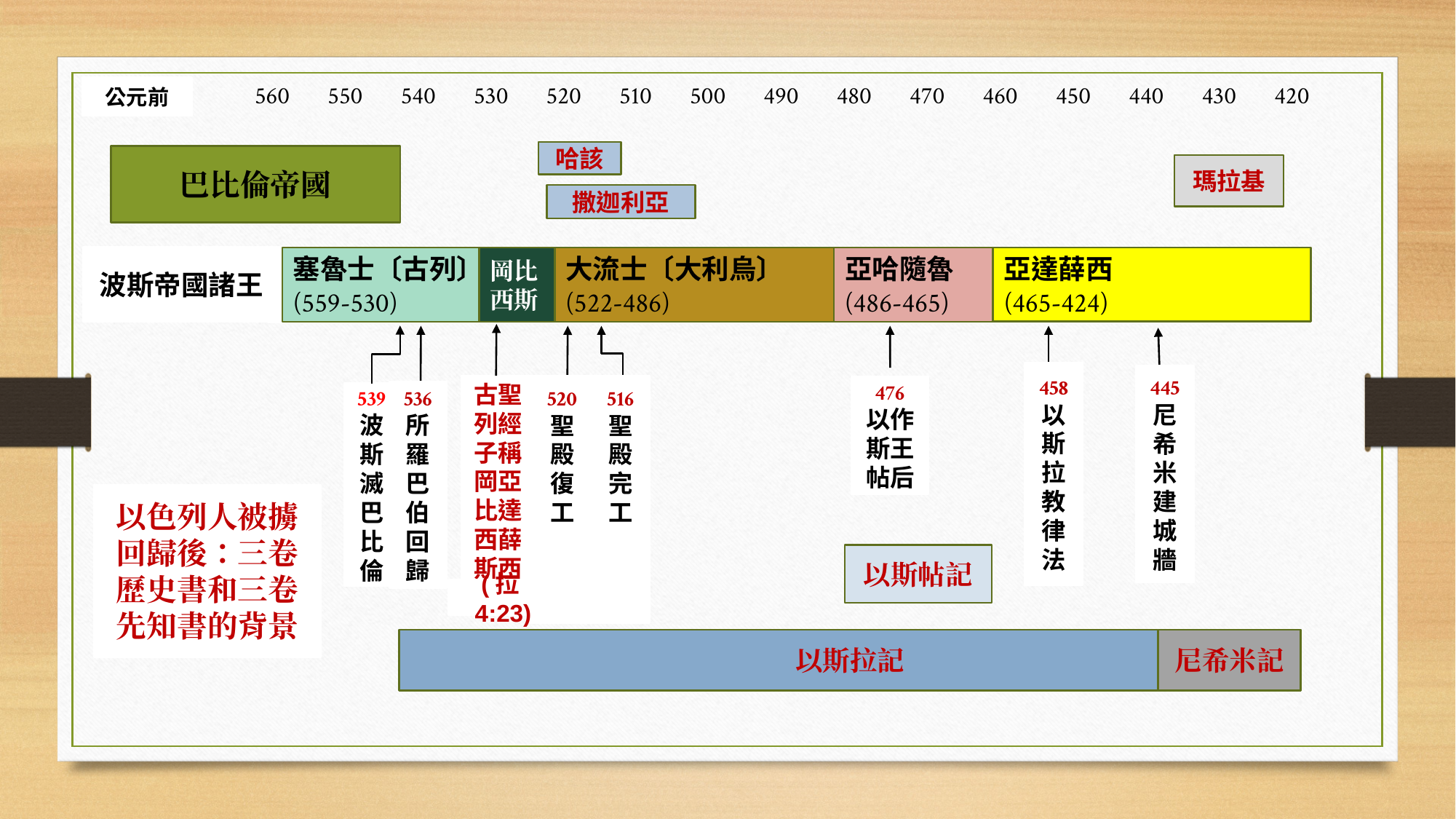

560       550       540       530       520       510       500       490       480       470       460       450       440       430       420
公元前
哈該
巴比倫帝國
瑪拉基
撒迦利亞
波斯帝國諸王
亞達薛西
(465-424)
塞魯士〔古列〕
(559-530)
岡比
西斯
大流士〔大利烏〕
(522-486)
亞哈隨魯
(486-465)

458
以斯拉教律法
445
尼希米建城牆
古聖列經子稱岡亞比達西薛斯西
520
聖殿復工

516
聖殿完工

476
以作斯王帖后
536
所羅巴伯回歸
539
波斯滅巴比倫
以色列人被擄回歸後：三卷歷史書和三卷先知書的背景
以斯帖記
(拉4:23)
以斯拉記
尼希米記